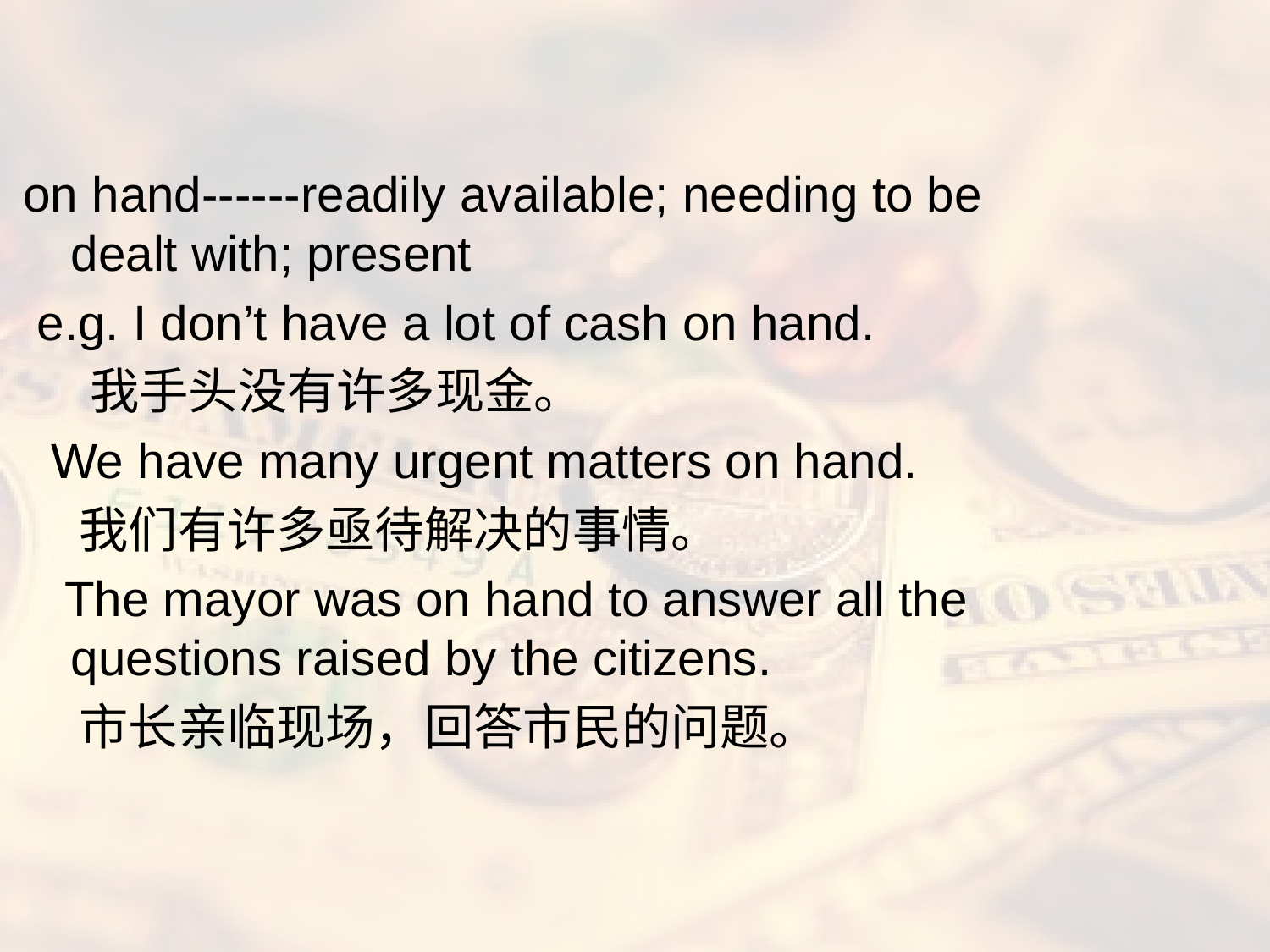

#
on hand------readily available; needing to be dealt with; present
 e.g. I don’t have a lot of cash on hand.
     我手头没有许多现金。
  We have many urgent matters on hand.
    我们有许多亟待解决的事情。
   The mayor was on hand to answer all the questions raised by the citizens.
    市长亲临现场，回答市民的问题。